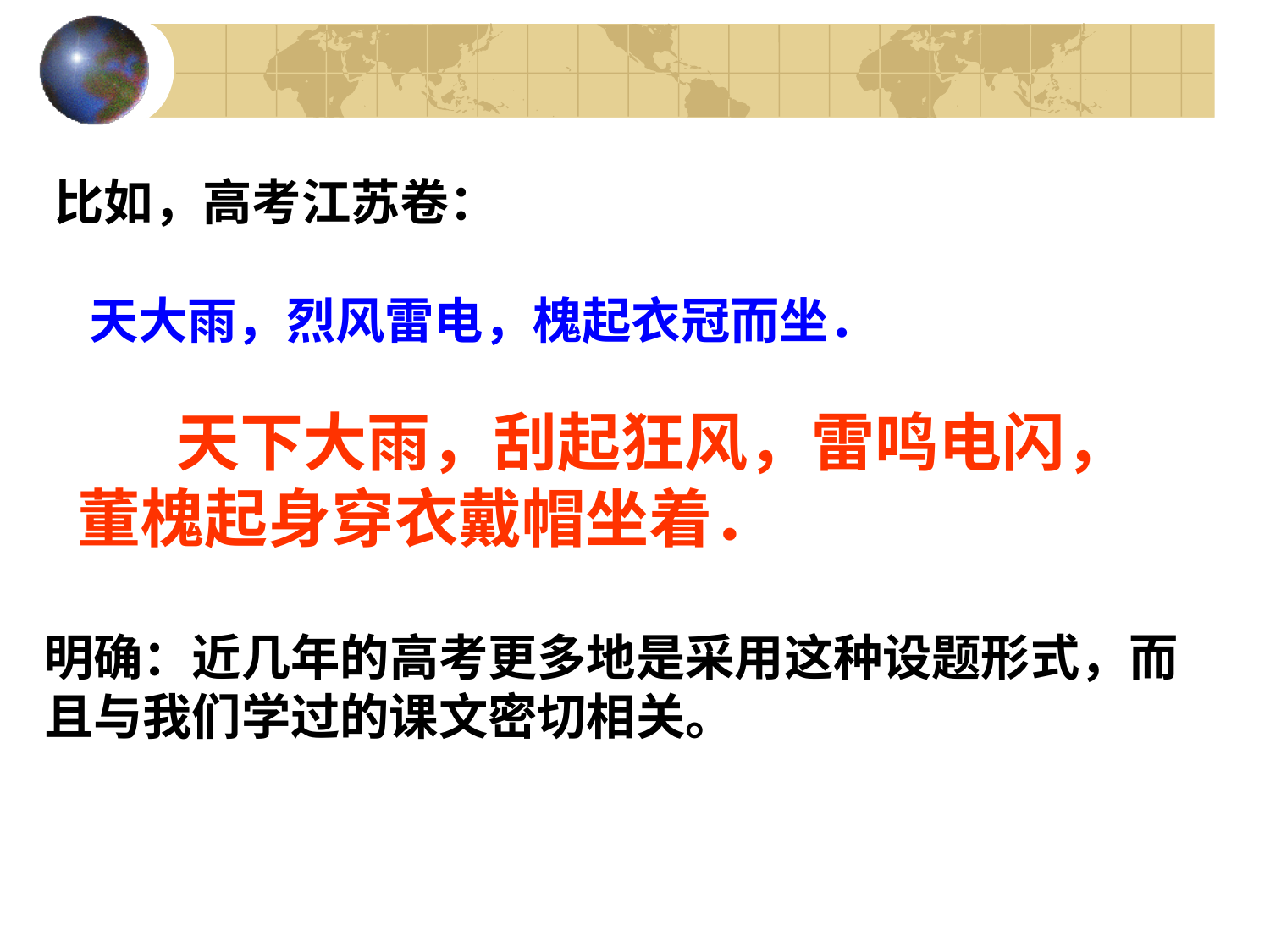

比如，高考江苏卷：

  天大雨，烈风雷电，槐起衣冠而坐．
　　天下大雨，刮起狂风，雷鸣电闪，
董槐起身穿衣戴帽坐着．

明确：近几年的高考更多地是采用这种设题形式，而且与我们学过的课文密切相关。